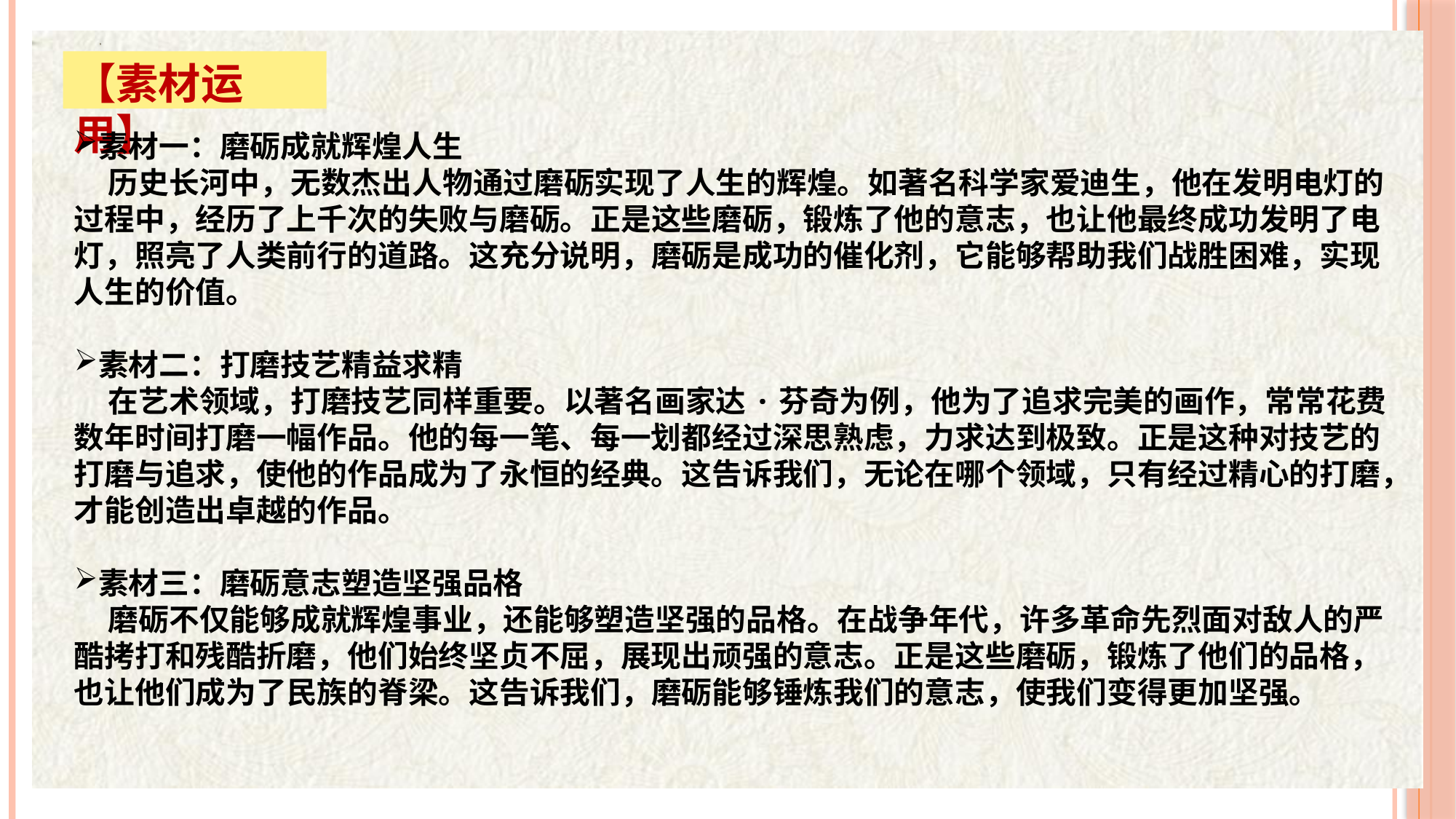

【素材运用】
素材一：磨砺成就辉煌人生
    历史长河中，无数杰出人物通过磨砺实现了人生的辉煌。如著名科学家爱迪生，他在发明电灯的过程中，经历了上千次的失败与磨砺。正是这些磨砺，锻炼了他的意志，也让他最终成功发明了电灯，照亮了人类前行的道路。这充分说明，磨砺是成功的催化剂，它能够帮助我们战胜困难，实现人生的价值。

素材二：打磨技艺精益求精
    在艺术领域，打磨技艺同样重要。以著名画家达·芬奇为例，他为了追求完美的画作，常常花费数年时间打磨一幅作品。他的每一笔、每一划都经过深思熟虑，力求达到极致。正是这种对技艺的打磨与追求，使他的作品成为了永恒的经典。这告诉我们，无论在哪个领域，只有经过精心的打磨，才能创造出卓越的作品。

素材三：磨砺意志塑造坚强品格
    磨砺不仅能够成就辉煌事业，还能够塑造坚强的品格。在战争年代，许多革命先烈面对敌人的严酷拷打和残酷折磨，他们始终坚贞不屈，展现出顽强的意志。正是这些磨砺，锻炼了他们的品格，也让他们成为了民族的脊梁。这告诉我们，磨砺能够锤炼我们的意志，使我们变得更加坚强。